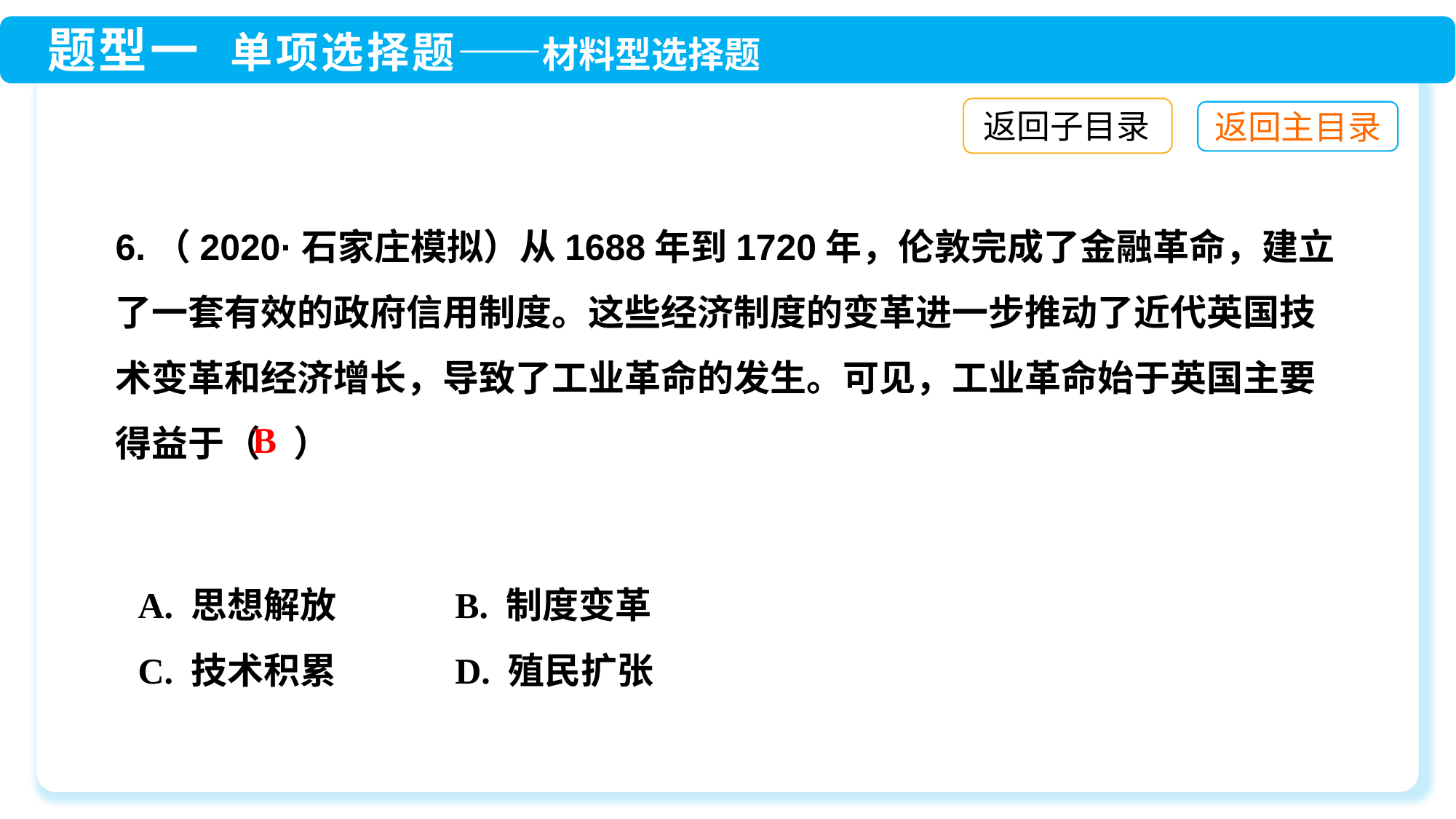

返回子目录
6.（2020·石家庄模拟）从1688年到1720年，伦敦完成了金融革命，建立了一套有效的政府信用制度。这些经济制度的变革进一步推动了近代英国技术变革和经济增长，导致了工业革命的发生。可见，工业革命始于英国主要得益于（    ）
B
A. 思想解放	           B. 制度变革
C. 技术积累	           D. 殖民扩张